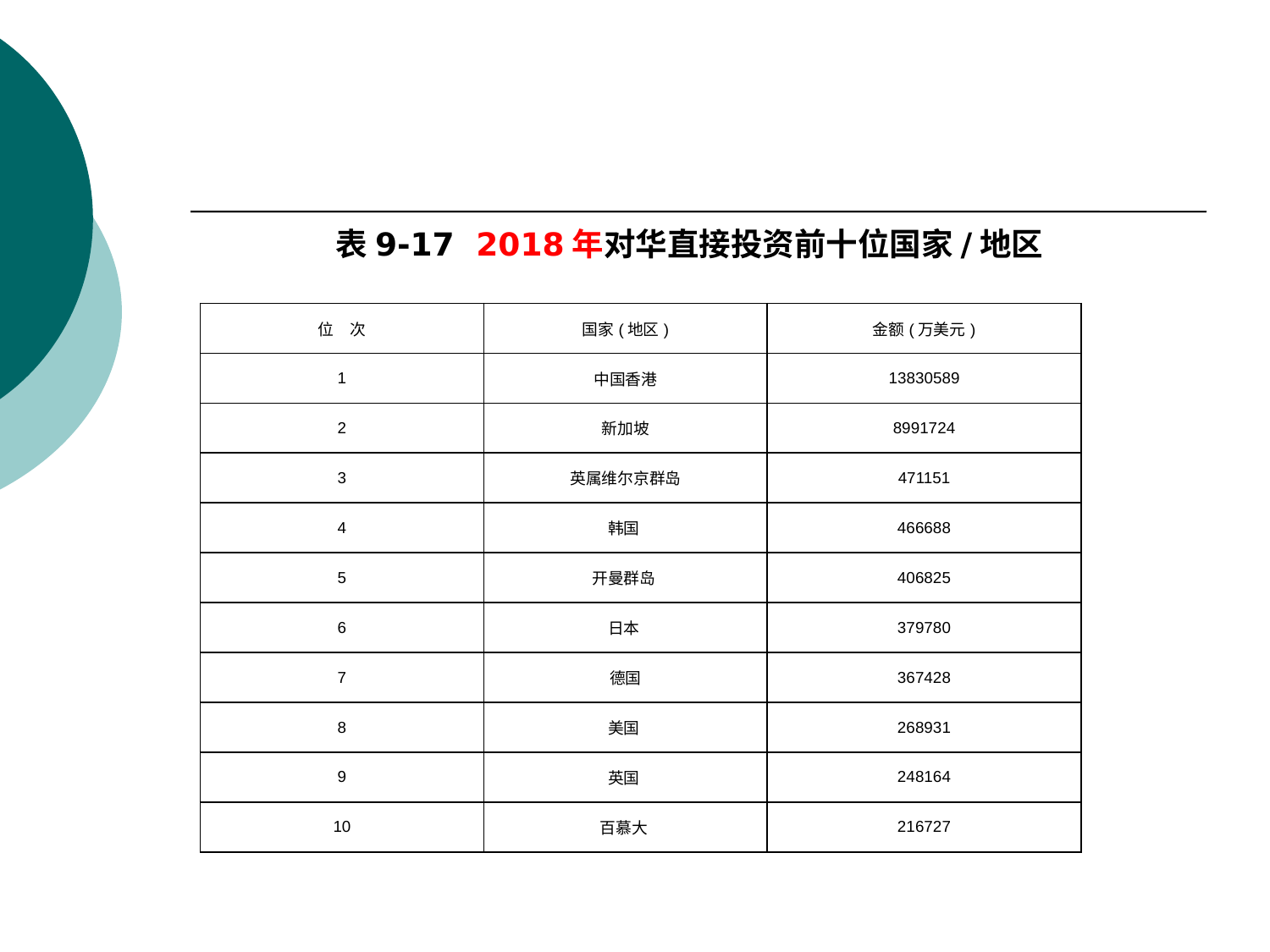

#
表9-17  2018年对华直接投资前十位国家/地区
| 位　次 | 国家(地区) | 金额(万美元) |
| --- | --- | --- |
| 1 | 中国香港 | 13830589 |
| 2 | 新加坡 | 8991724 |
| 3 | 英属维尔京群岛 | 471151 |
| 4 | 韩国 | 466688 |
| 5 | 开曼群岛 | 406825 |
| 6 | 日本 | 379780 |
| 7 | 德国 | 367428 |
| 8 | 美国 | 268931 |
| 9 | 英国 | 248164 |
| 10 | 百慕大 | 216727 |